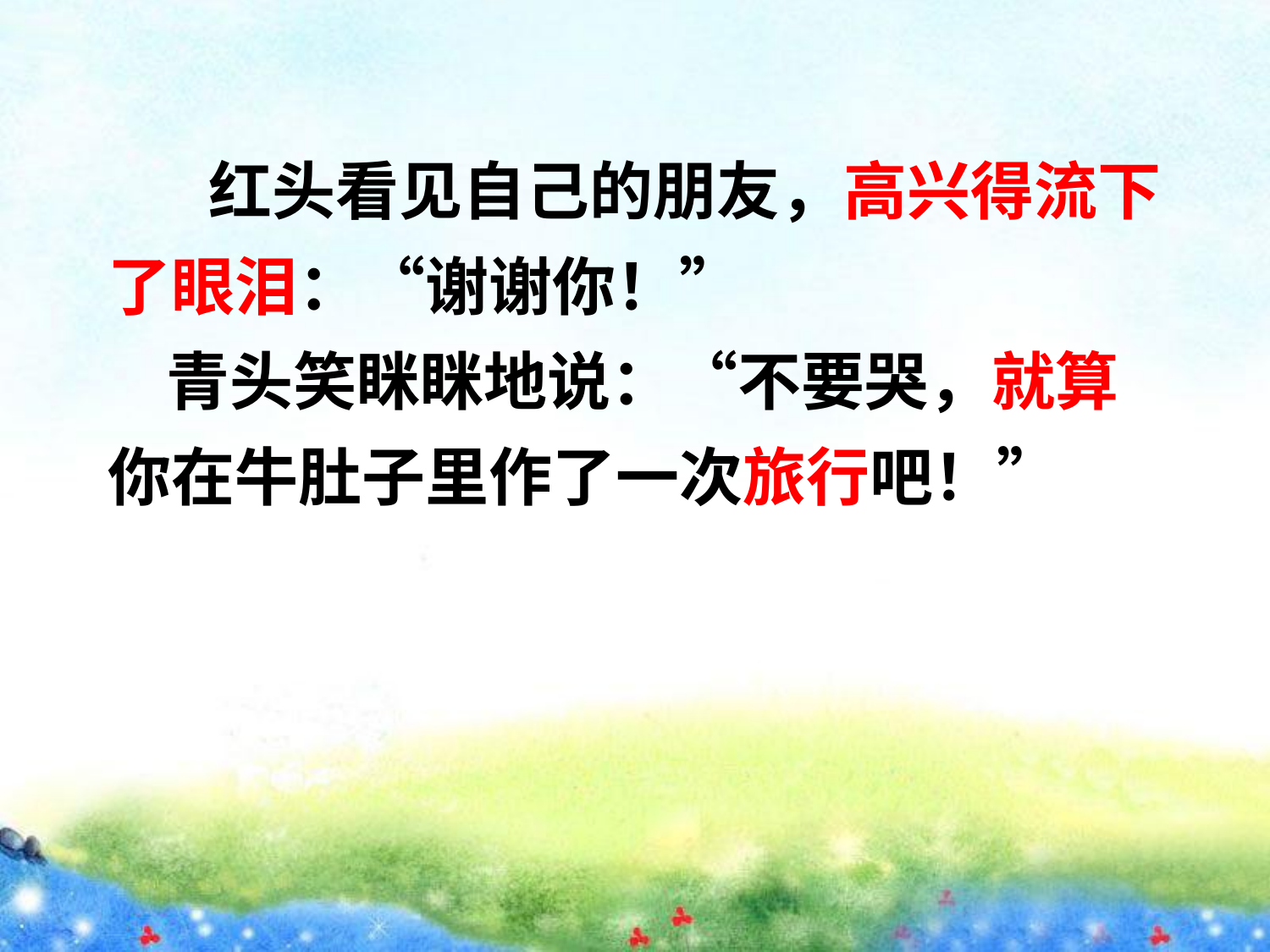

红头看见自己的朋友，高兴得流下了眼泪：“谢谢你！”
   青头笑眯眯地说：“不要哭，就算你在牛肚子里作了一次旅行吧！”